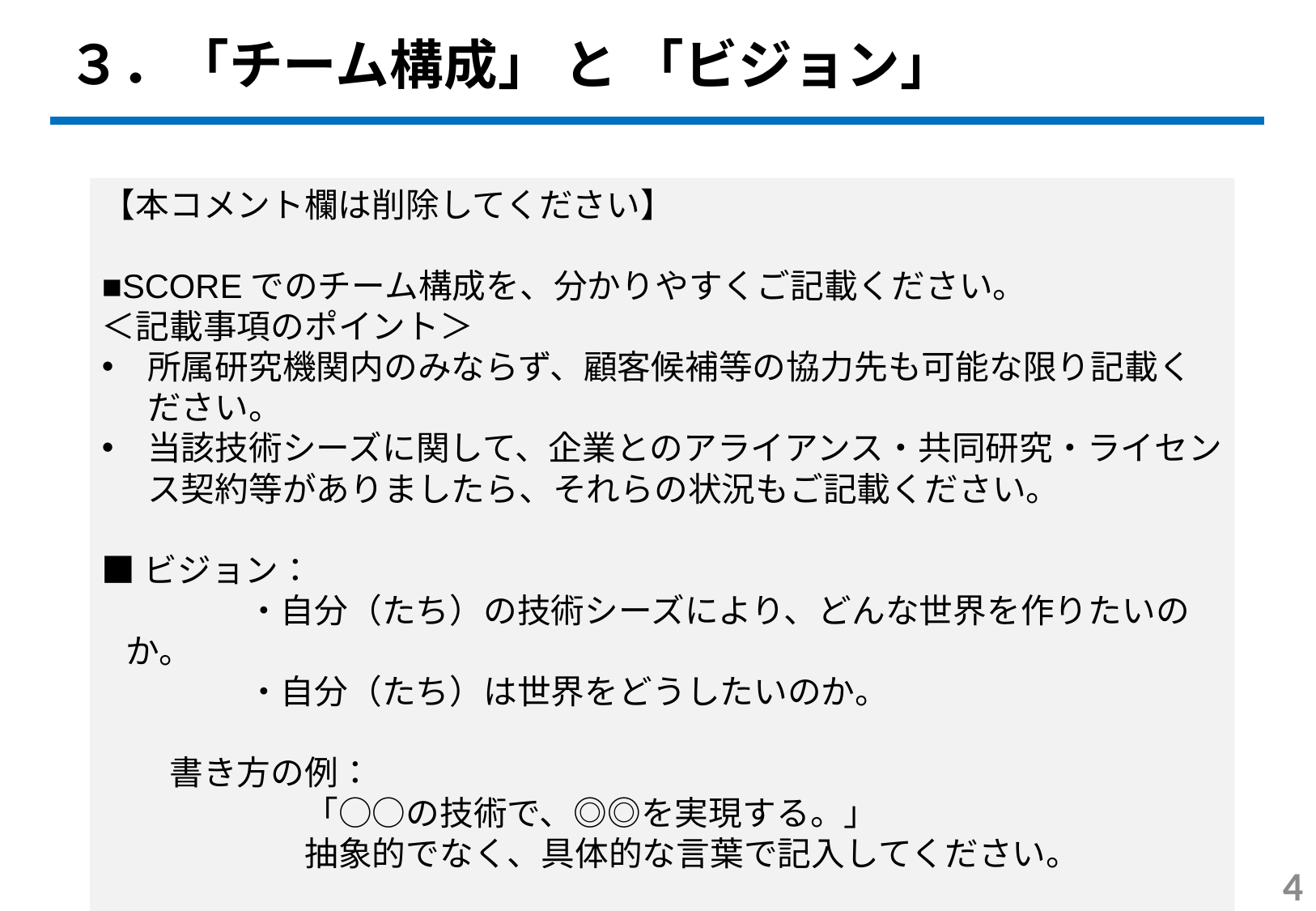

３．「チーム構成」 と 「ビジョン」
【本コメント欄は削除してください】

■SCOREでのチーム構成を、分かりやすくご記載ください。
＜記載事項のポイント＞
所属研究機関内のみならず、顧客候補等の協力先も可能な限り記載ください。
当該技術シーズに関して、企業とのアライアンス・共同研究・ライセンス契約等がありましたら、それらの状況もご記載ください。

■ビジョン：
		・自分（たち）の技術シーズにより、どんな世界を作りたいのか。
		・自分（たち）は世界をどうしたいのか。

　　書き方の例：
　　　　　　「○○の技術で、◎◎を実現する。」
　　　　　　抽象的でなく、具体的な言葉で記入してください。

4